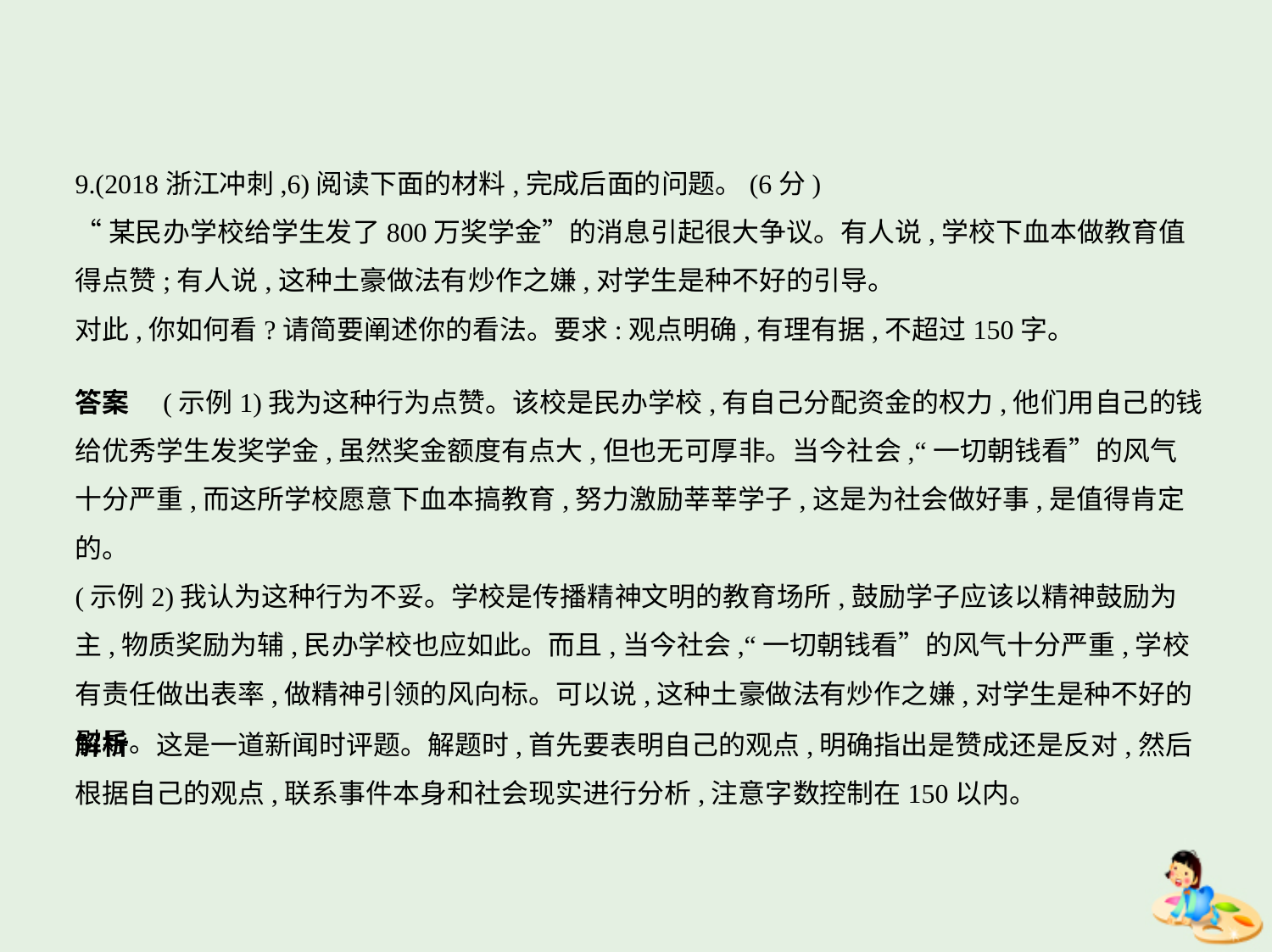

9.(2018浙江冲刺,6)阅读下面的材料,完成后面的问题。(6分)
“某民办学校给学生发了800万奖学金”的消息引起很大争议。有人说,学校下血本做教育值
得点赞;有人说,这种土豪做法有炒作之嫌,对学生是种不好的引导。
对此,你如何看?请简要阐述你的看法。要求:观点明确,有理有据,不超过150字。
答案　(示例1)我为这种行为点赞。该校是民办学校,有自己分配资金的权力,他们用自己的钱
给优秀学生发奖学金,虽然奖金额度有点大,但也无可厚非。当今社会,“一切朝钱看”的风气
十分严重,而这所学校愿意下血本搞教育,努力激励莘莘学子,这是为社会做好事,是值得肯定的。
(示例2)我认为这种行为不妥。学校是传播精神文明的教育场所,鼓励学子应该以精神鼓励为
主,物质奖励为辅,民办学校也应如此。而且,当今社会,“一切朝钱看”的风气十分严重,学校
有责任做出表率,做精神引领的风向标。可以说,这种土豪做法有炒作之嫌,对学生是种不好的
引导。
解析　这是一道新闻时评题。解题时,首先要表明自己的观点,明确指出是赞成还是反对,然后
根据自己的观点,联系事件本身和社会现实进行分析,注意字数控制在150以内。